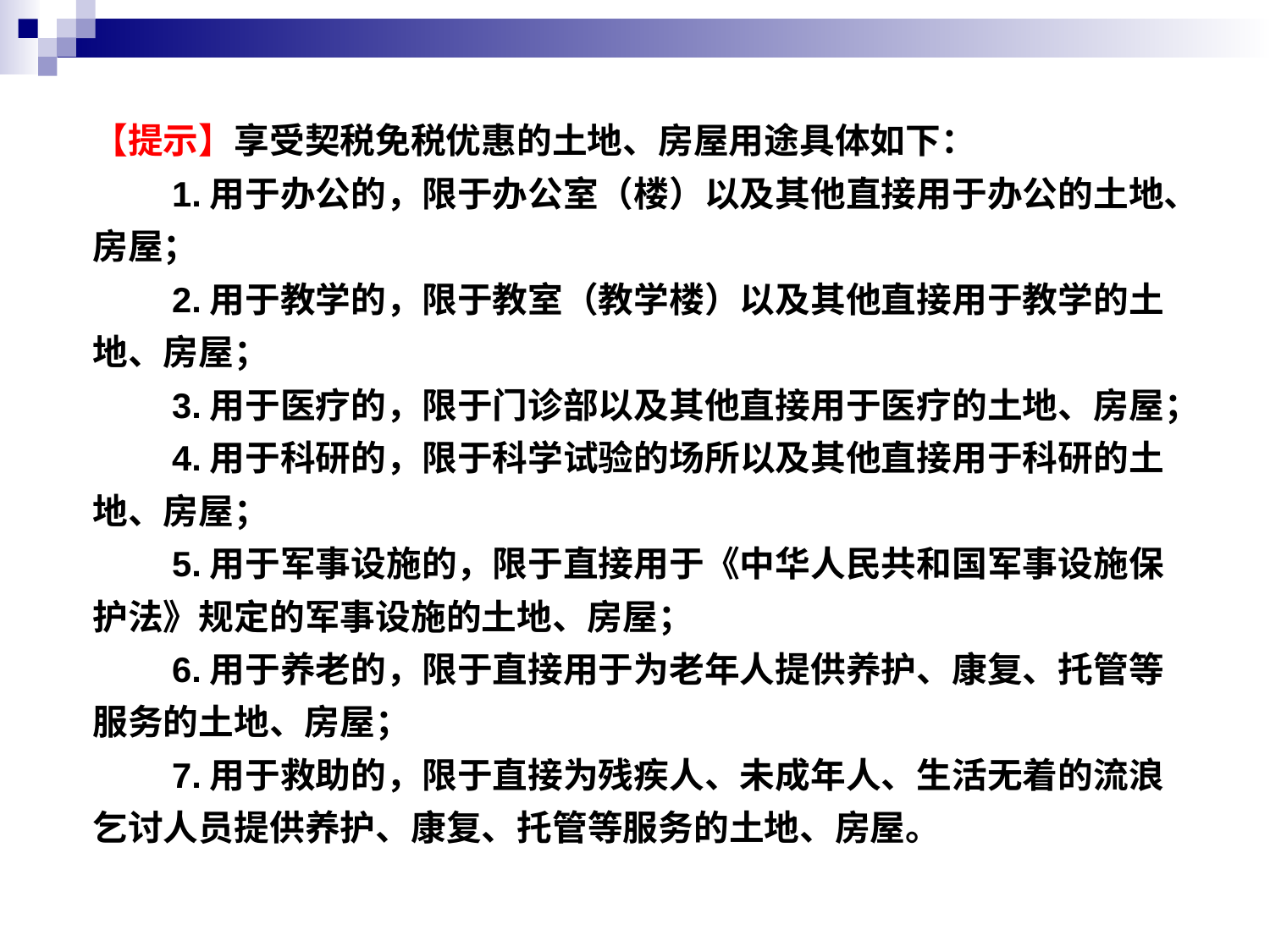

【提示】享受契税免税优惠的土地、房屋用途具体如下：
　　1.用于办公的，限于办公室（楼）以及其他直接用于办公的土地、房屋；
　　2.用于教学的，限于教室（教学楼）以及其他直接用于教学的土地、房屋；
　　3.用于医疗的，限于门诊部以及其他直接用于医疗的土地、房屋；
　　4.用于科研的，限于科学试验的场所以及其他直接用于科研的土地、房屋；
　　5.用于军事设施的，限于直接用于《中华人民共和国军事设施保护法》规定的军事设施的土地、房屋；
　　6.用于养老的，限于直接用于为老年人提供养护、康复、托管等服务的土地、房屋；
　　7.用于救助的，限于直接为残疾人、未成年人、生活无着的流浪乞讨人员提供养护、康复、托管等服务的土地、房屋。